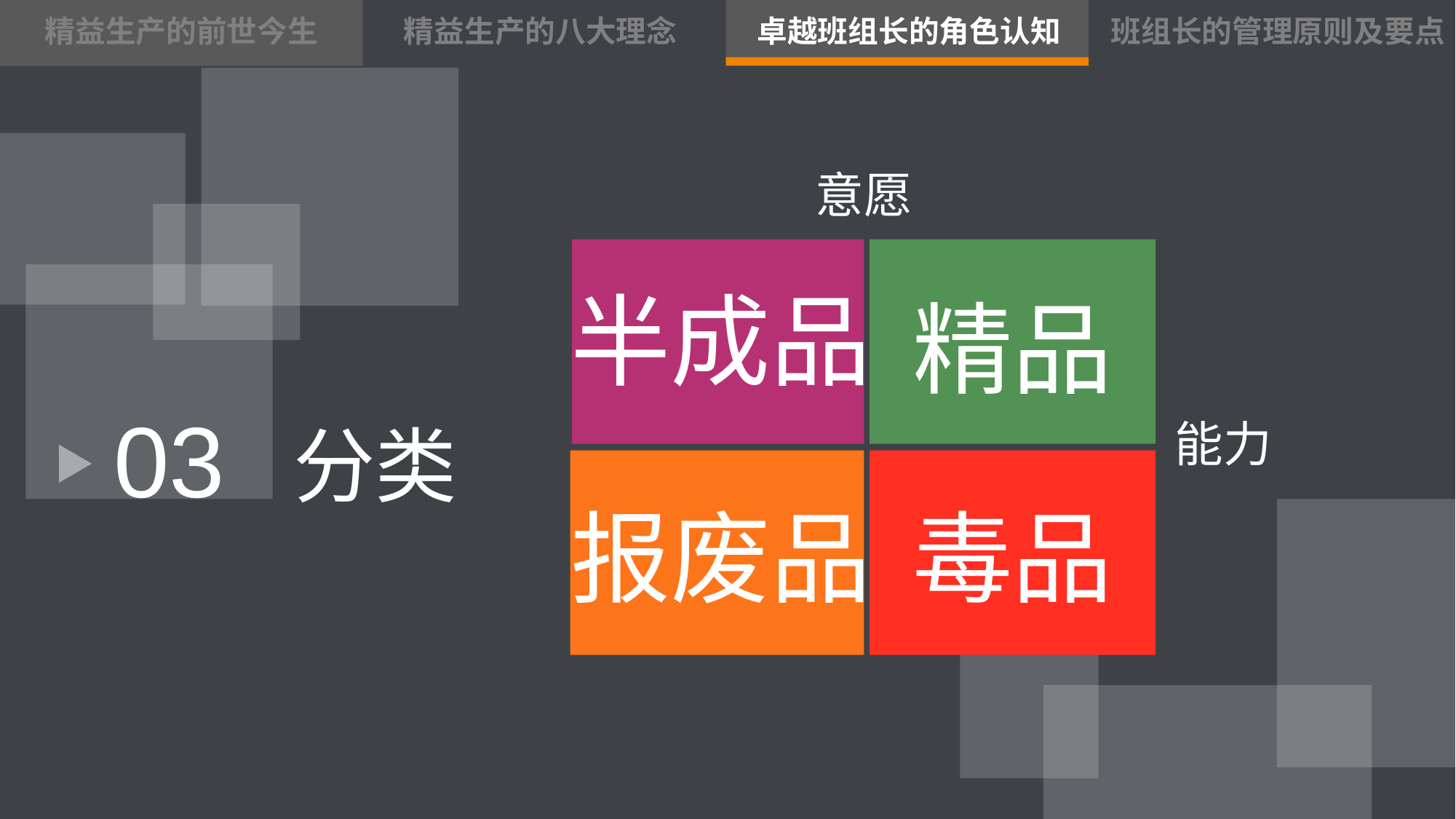

精益生产的前世今生
精益生产的八大理念
卓越班组长的角色认知
班组长的管理原则及要点

意愿

半成品
精品
03
能力
分类

报废品
毒品